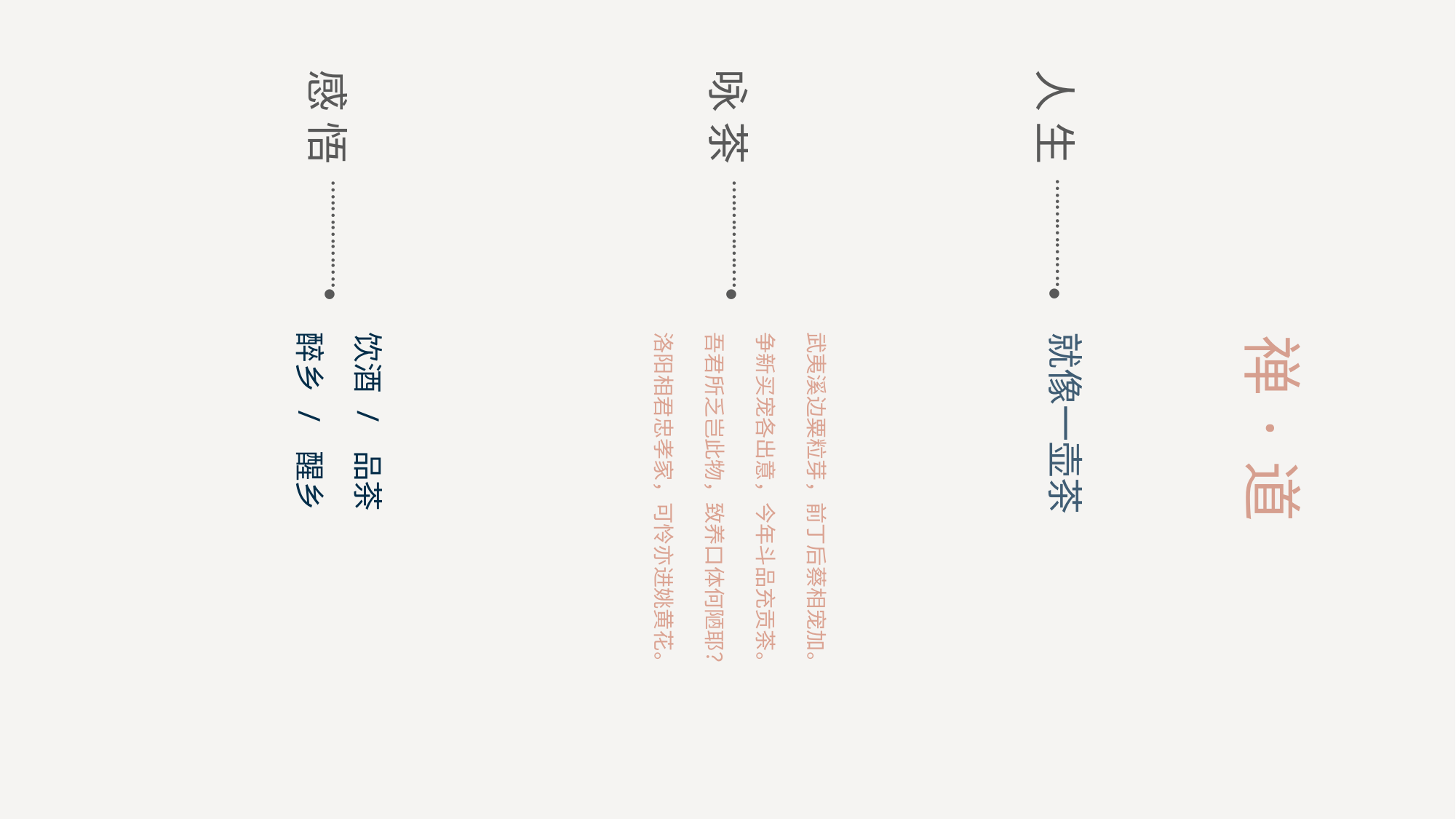

感 悟
咏 茶
人 生
….………….
.
….………….
.
….………….
.
醉乡 / 醒乡
饮酒 / 品茶
武夷溪边粟粒芽，前丁后蔡相宠加。
争新买宠各出意，今年斗品充贡茶。
吾君所乏岂此物，致养口体何陋耶？
洛阳相君忠孝家，可怜亦进姚黄花。

就像一壶茶
禅·道